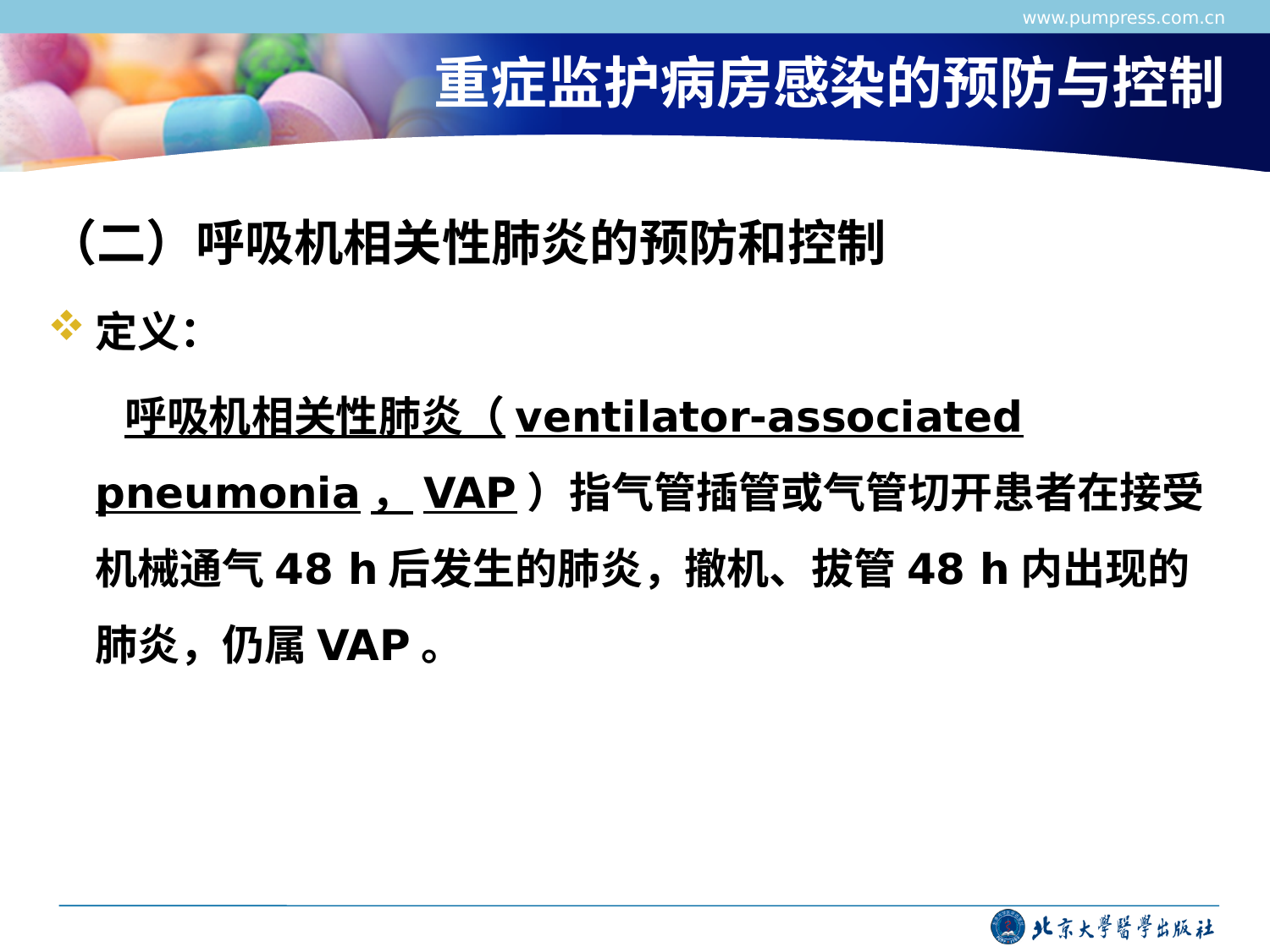

www.pumpress.com.cn
# 重症监护病房感染的预防与控制
（二）呼吸机相关性肺炎的预防和控制
定义：
       呼吸机相关性肺炎（ventilator-associated pneumonia，VAP）指气管插管或气管切开患者在接受机械通气48 h后发生的肺炎，撤机、拔管48 h内出现的肺炎，仍属VAP。